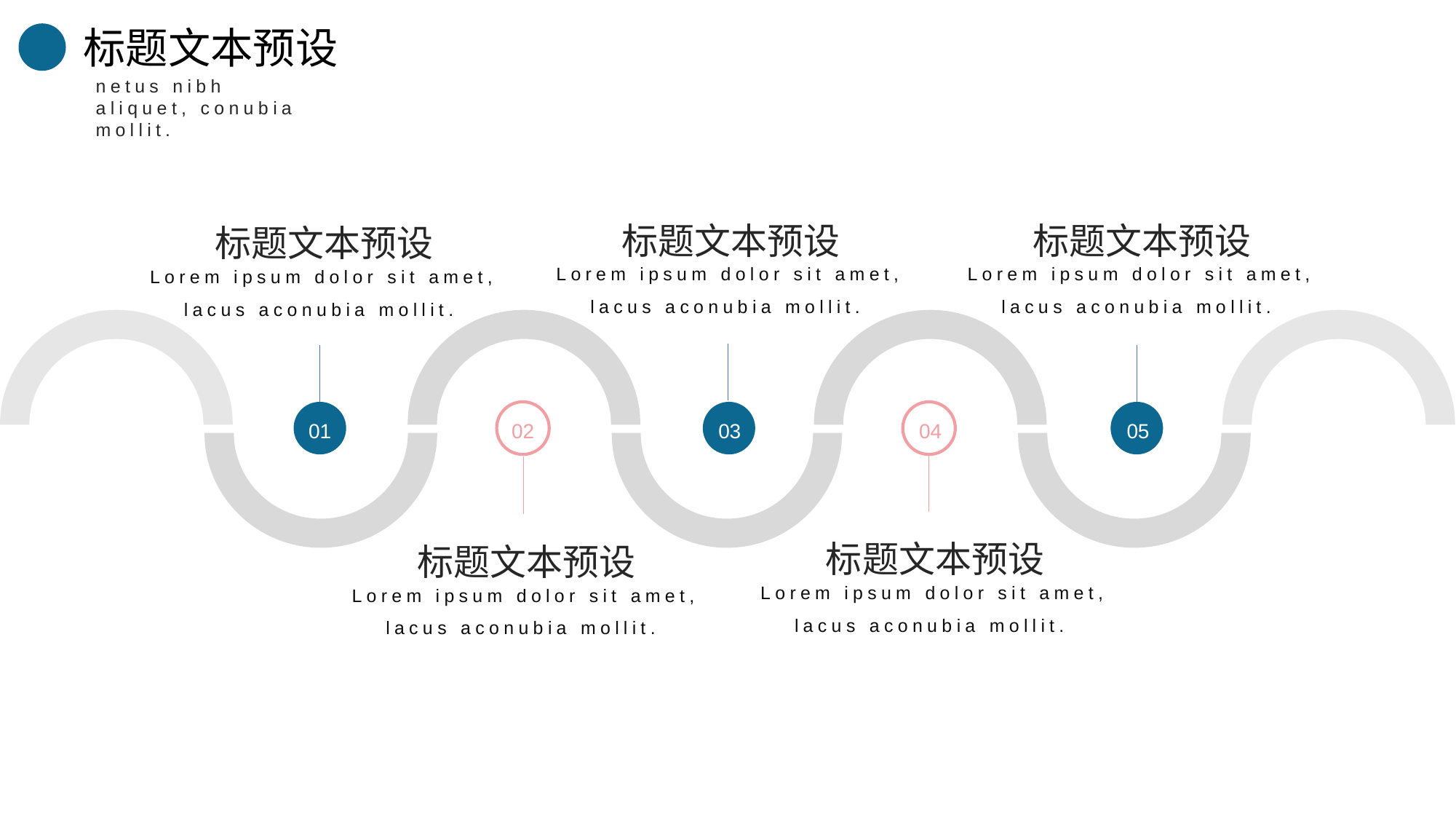

netus nibh aliquet, conubia mollit.
标题文本预设

Lorem ipsum dolor sit amet, lacus aconubia mollit.
Lorem ipsum dolor sit amet, lacus aconubia mollit.
Lorem ipsum dolor sit amet, lacus aconubia mollit.
标题文本预设
标题文本预设
标题文本预设

Lorem ipsum dolor sit amet, lacus aconubia mollit.
Lorem ipsum dolor sit amet, lacus aconubia mollit.
01
02
03
04
05

标题文本预设
标题文本预设